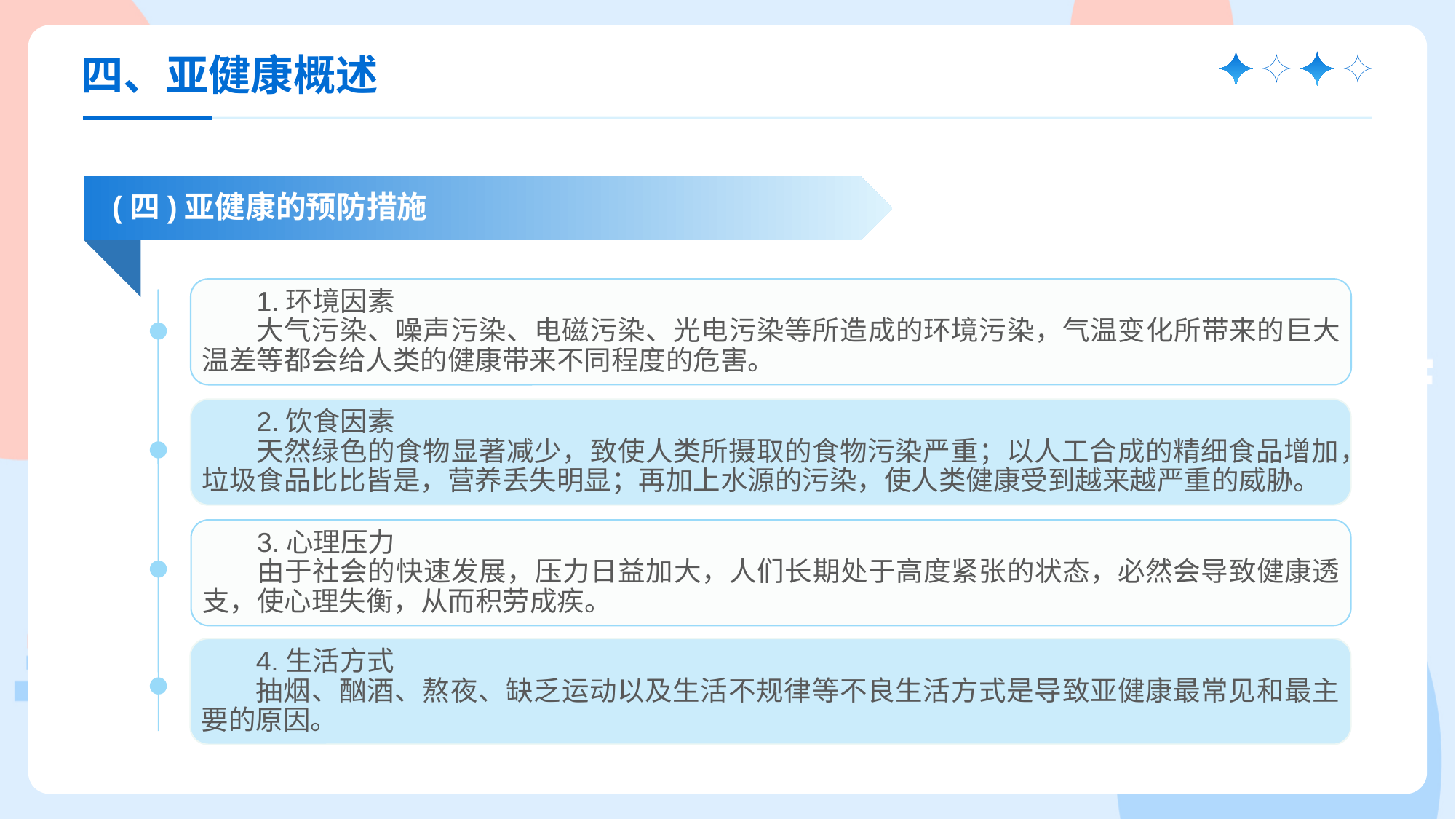

四、亚健康概述
(四)亚健康的预防措施

1.环境因素
大气污染、噪声污染、电磁污染、光电污染等所造成的环境污染，气温变化所带来的巨大温差等都会给人类的健康带来不同程度的危害。

2.饮食因素
天然绿色的食物显著减少，致使人类所摄取的食物污染严重；以人工合成的精细食品增加，垃圾食品比比皆是，营养丢失明显；再加上水源的污染，使人类健康受到越来越严重的威胁。
3.心理压力
由于社会的快速发展，压力日益加大，人们长期处于高度紧张的状态，必然会导致健康透支，使心理失衡，从而积劳成疾。
4.生活方式
抽烟、酗酒、熬夜、缺乏运动以及生活不规律等不良生活方式是导致亚健康最常见和最主要的原因。